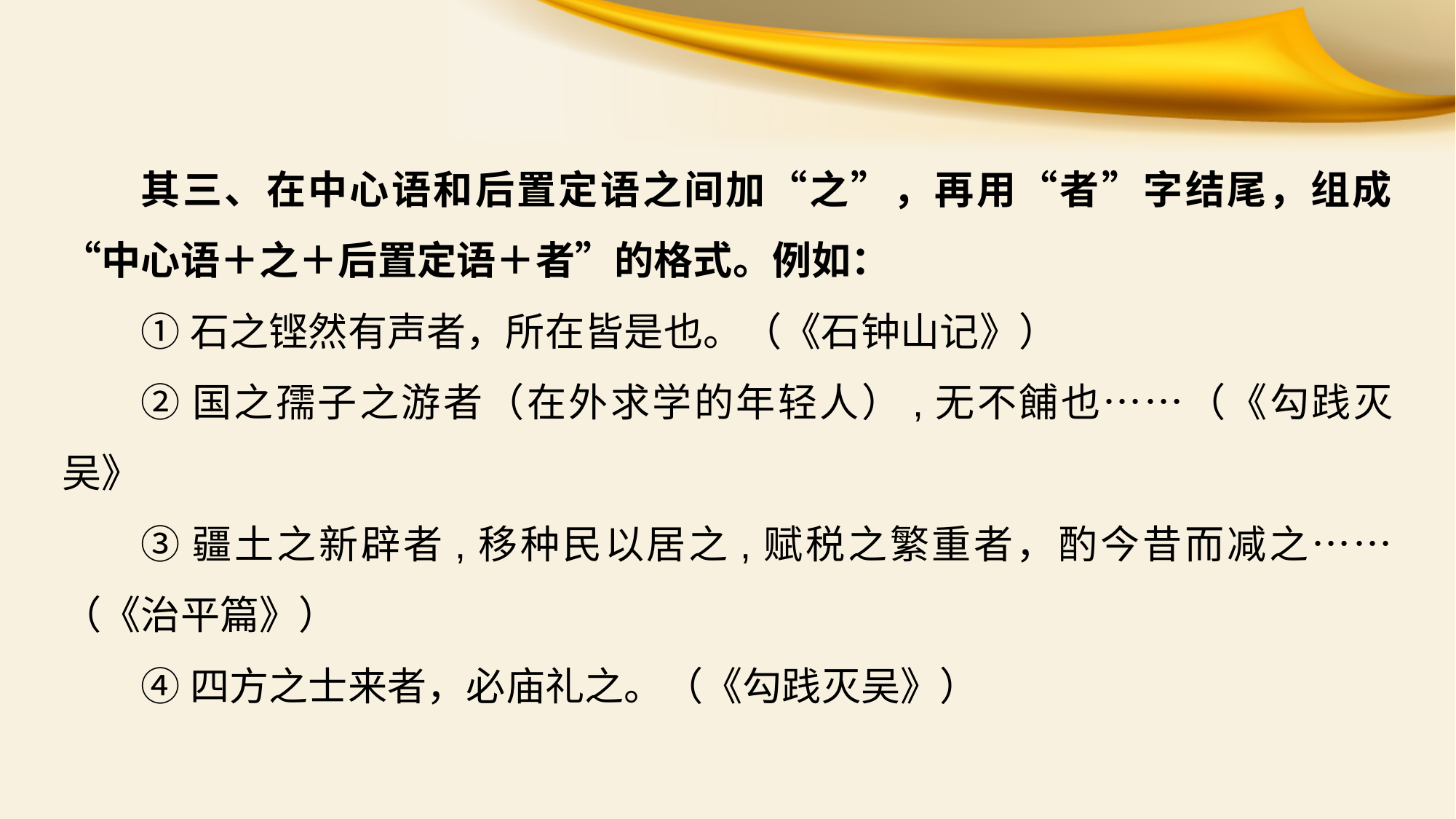

其三、在中心语和后置定语之间加“之”，再用“者”字结尾，组成“中心语＋之＋后置定语＋者”的格式。例如：
①石之铿然有声者，所在皆是也。（《石钟山记》）
②国之孺子之游者（在外求学的年轻人）,无不餔也……（《勾践灭吴》
③疆土之新辟者,移种民以居之,赋税之繁重者，酌今昔而减之……（《治平篇》）
④四方之士来者，必庙礼之。（《勾践灭吴》）